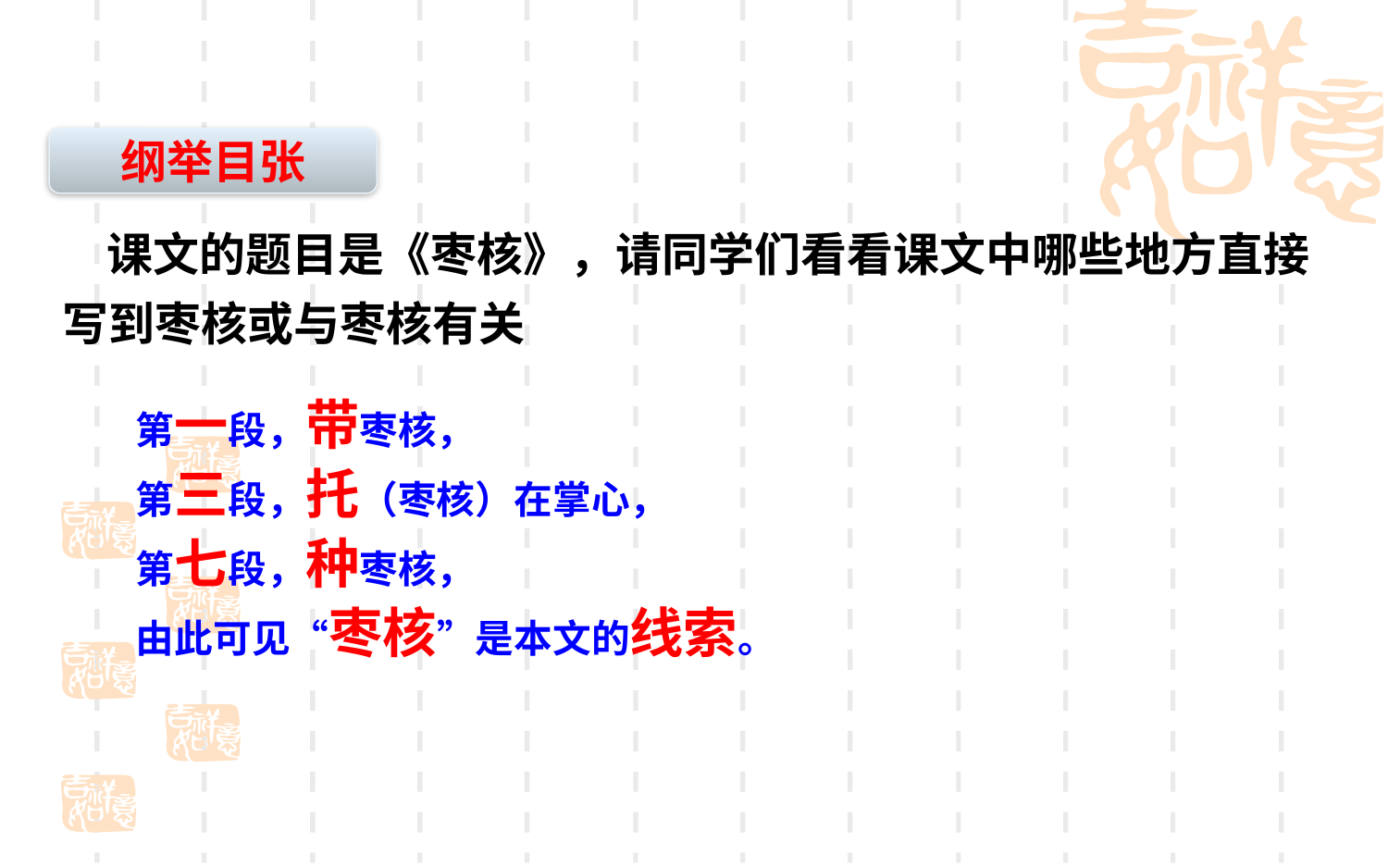

纲举目张
    课文的题目是《枣核》，请同学们看看课文中哪些地方直接写到枣核或与枣核有关
第一段，带枣核，
第三段，托（枣核）在掌心，
第七段，种枣核，
由此可见“枣核”是本文的线索。